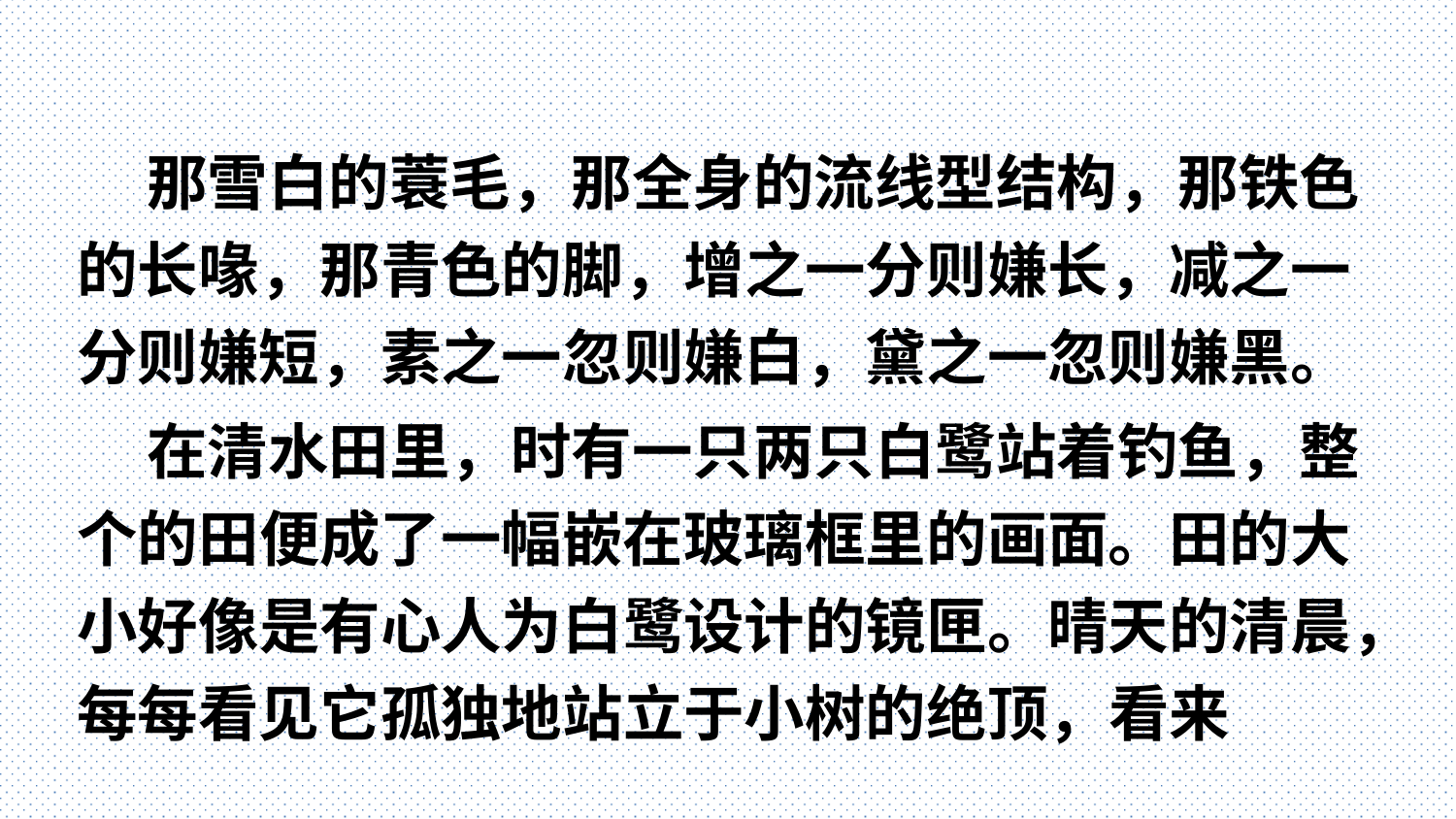

那雪白的蓑毛，那全身的流线型结构，那铁色的长喙，那青色的脚，增之一分则嫌长，减之一分则嫌短，素之一忽则嫌白，黛之一忽则嫌黑。
    在清水田里，时有一只两只白鹭站着钓鱼，整个的田便成了一幅嵌在玻璃框里的画面。田的大小好像是有心人为白鹭设计的镜匣。晴天的清晨，每每看见它孤独地站立于小树的绝顶，看来